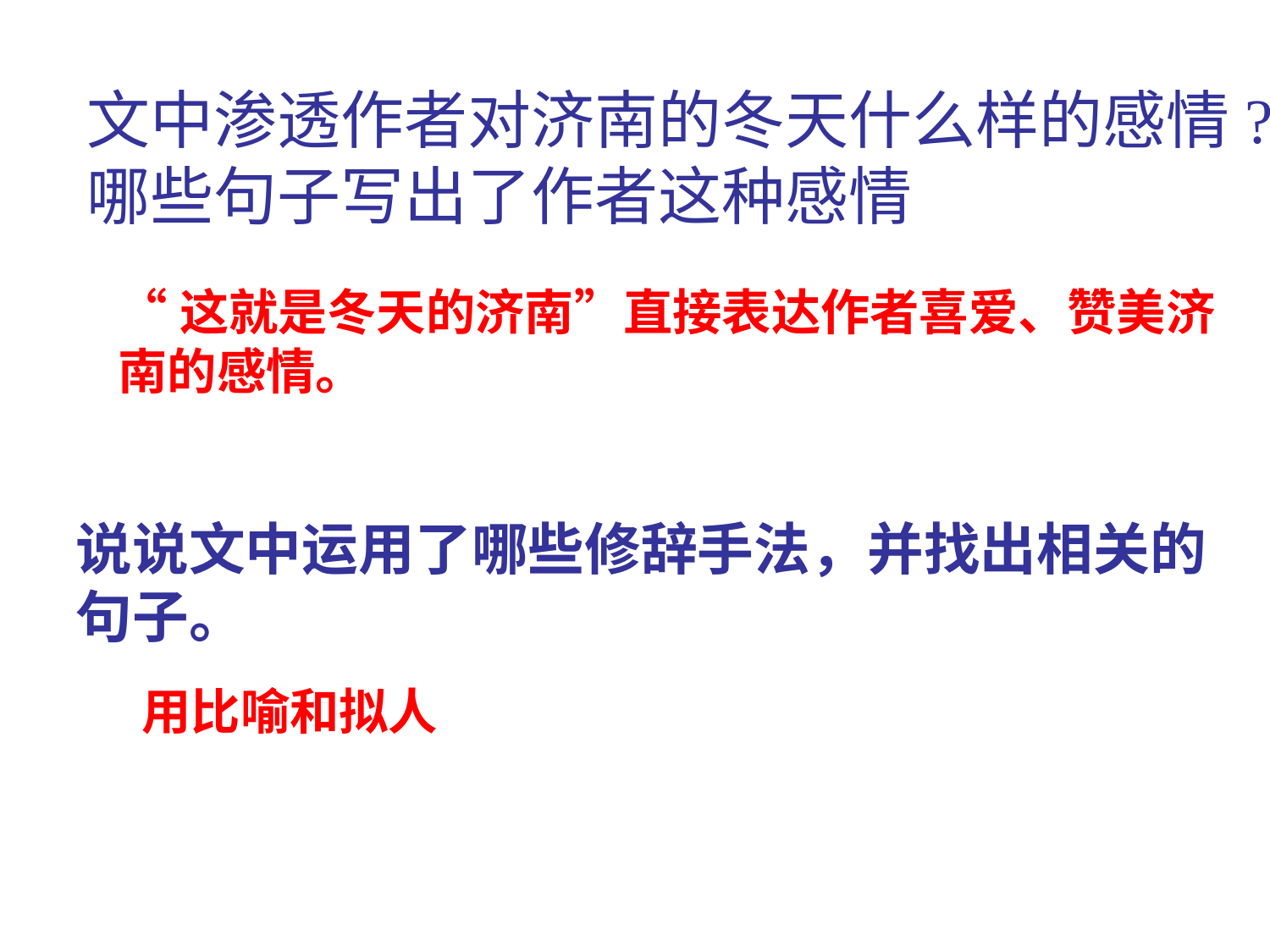

文中渗透作者对济南的冬天什么样的感情?哪些句子写出了作者这种感情
“这就是冬天的济南”直接表达作者喜爱、赞美济南的感情。
说说文中运用了哪些修辞手法，并找出相关的句子。
用比喻和拟人